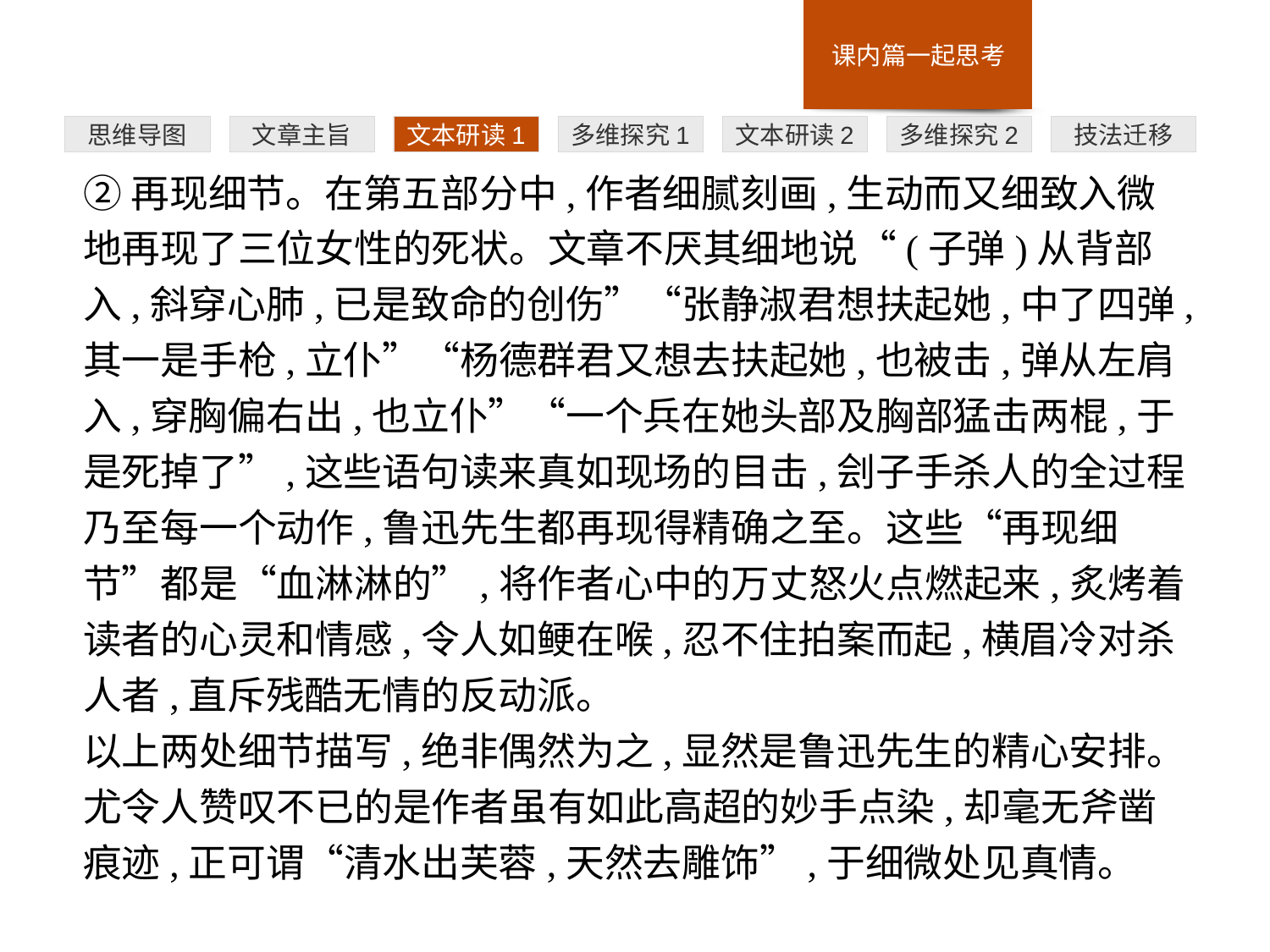

多维探究1
思维导图
文章主旨
文本研读1
文本研读2
多维探究2
技法迁移
②再现细节。在第五部分中,作者细腻刻画,生动而又细致入微地再现了三位女性的死状。文章不厌其细地说“(子弹)从背部入,斜穿心肺,已是致命的创伤”“张静淑君想扶起她,中了四弹,其一是手枪,立仆”“杨德群君又想去扶起她,也被击,弹从左肩入,穿胸偏右出,也立仆”“一个兵在她头部及胸部猛击两棍,于是死掉了”,这些语句读来真如现场的目击,刽子手杀人的全过程乃至每一个动作,鲁迅先生都再现得精确之至。这些“再现细节”都是“血淋淋的”,将作者心中的万丈怒火点燃起来,炙烤着读者的心灵和情感,令人如鲠在喉,忍不住拍案而起,横眉冷对杀人者,直斥残酷无情的反动派。
以上两处细节描写,绝非偶然为之,显然是鲁迅先生的精心安排。尤令人赞叹不已的是作者虽有如此高超的妙手点染,却毫无斧凿痕迹,正可谓“清水出芙蓉,天然去雕饰”,于细微处见真情。